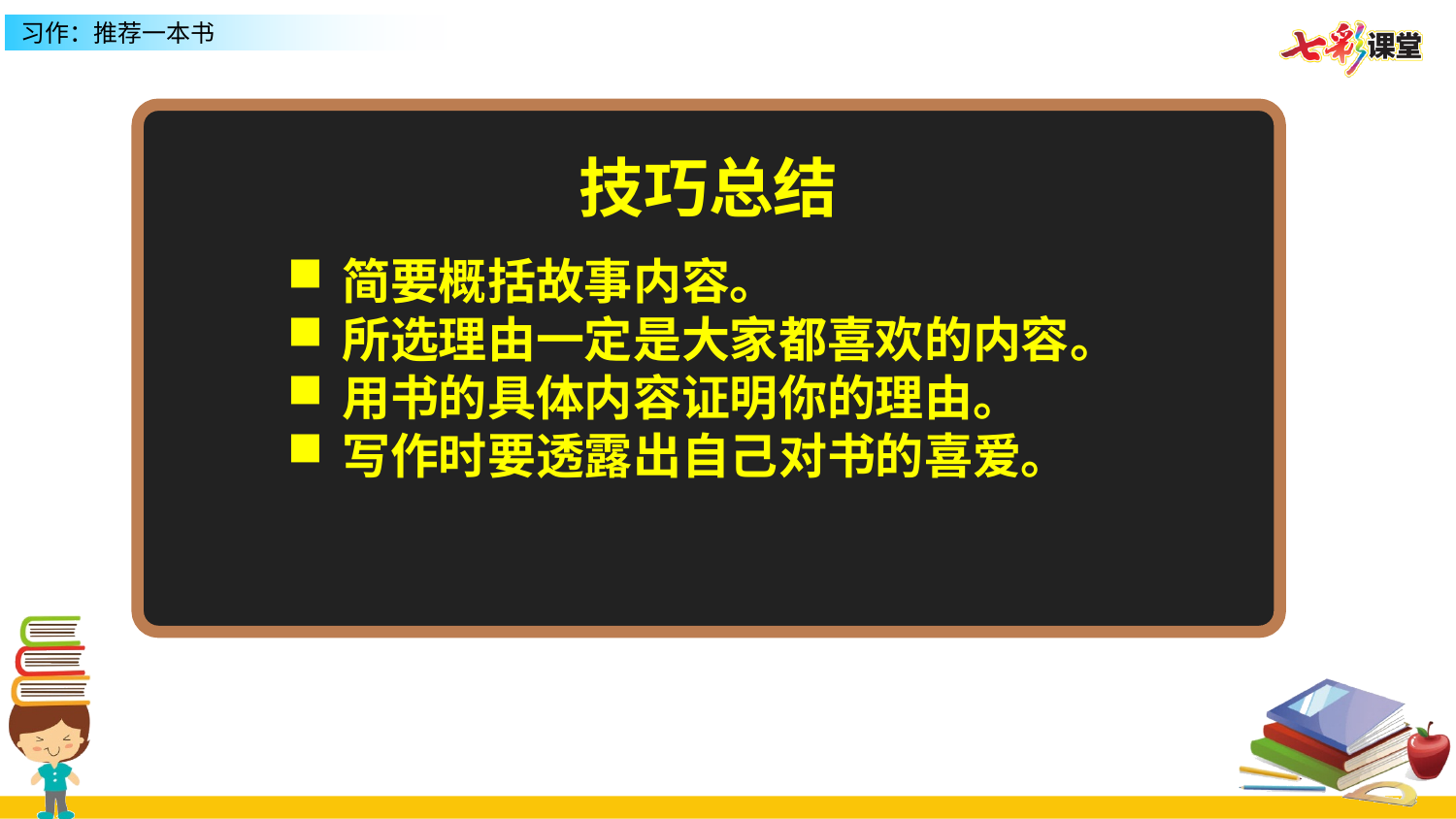

技巧总结
简要概括故事内容。
所选理由一定是大家都喜欢的内容。
用书的具体内容证明你的理由。
写作时要透露出自己对书的喜爱。